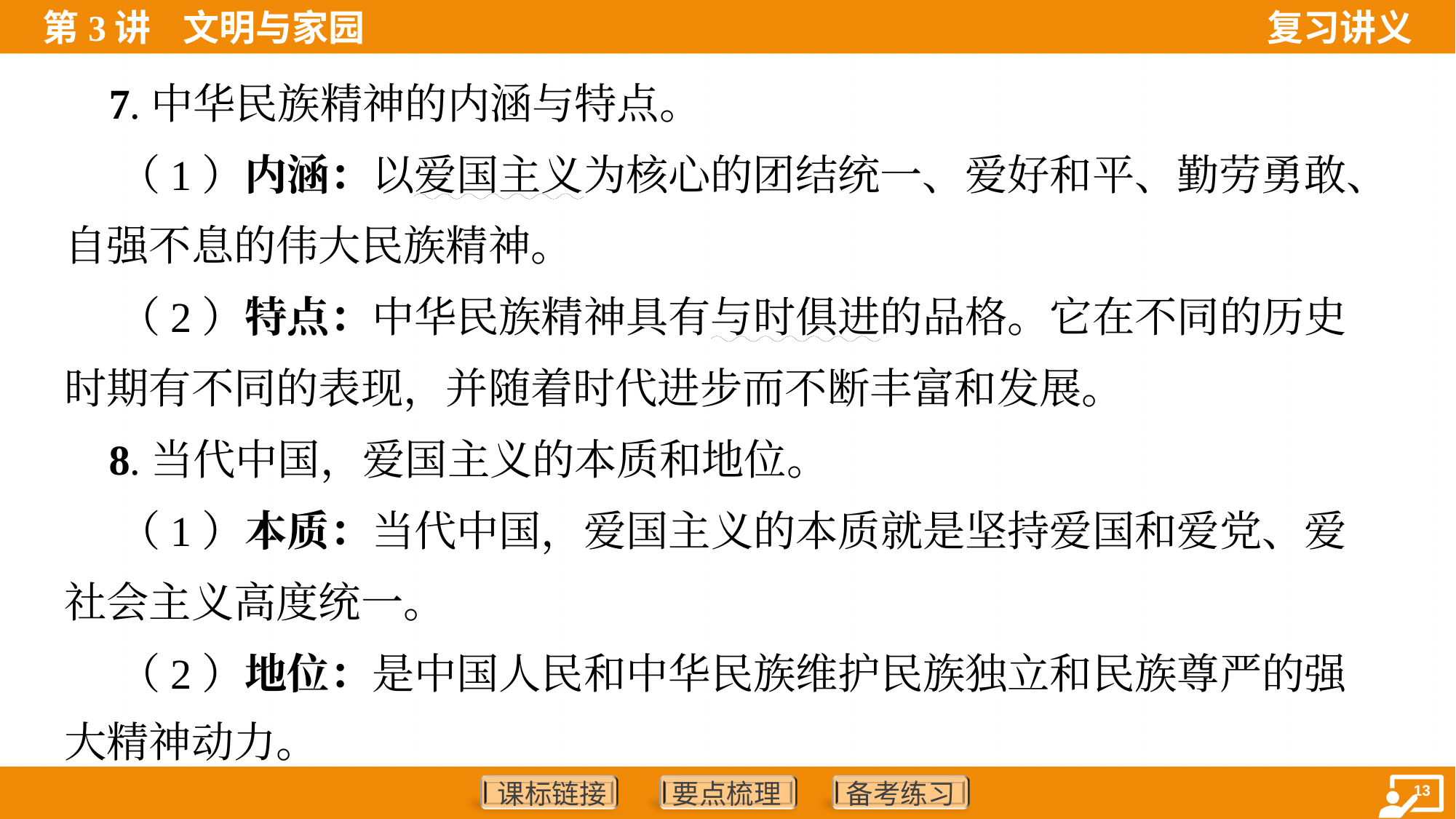

7.中华民族精神的内涵与特点。
    （1）内涵：以爱国主义为核心的团结统一、爱好和平、勤劳勇敢、
自强不息的伟大民族精神。
    （2）特点：中华民族精神具有与时俱进的品格。它在不同的历史
时期有不同的表现，并随着时代进步而不断丰富和发展。
    8.当代中国，爱国主义的本质和地位。
    （1）本质：当代中国，爱国主义的本质就是坚持爱国和爱党、爱
社会主义高度统一。
    （2）地位：是中国人民和中华民族维护民族独立和民族尊严的强
大精神动力。